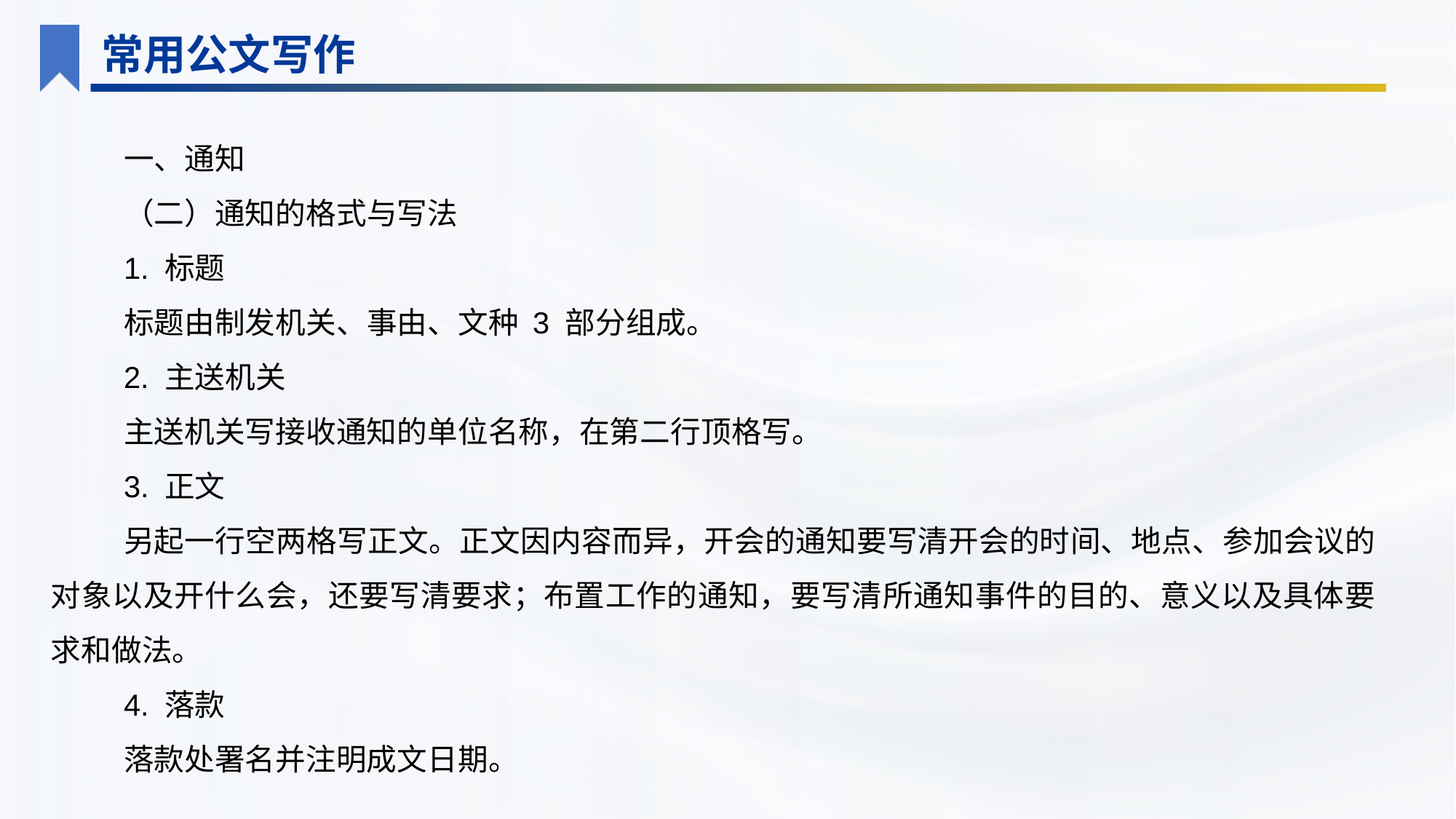

常用公文写作
一、通知
（二）通知的格式与写法
1. 标题
标题由制发机关、事由、文种 3 部分组成。
2. 主送机关
主送机关写接收通知的单位名称，在第二行顶格写。
3. 正文
另起一行空两格写正文。正文因内容而异，开会的通知要写清开会的时间、地点、参加会议的对象以及开什么会，还要写清要求；布置工作的通知，要写清所通知事件的目的、意义以及具体要求和做法。
4. 落款
落款处署名并注明成文日期。